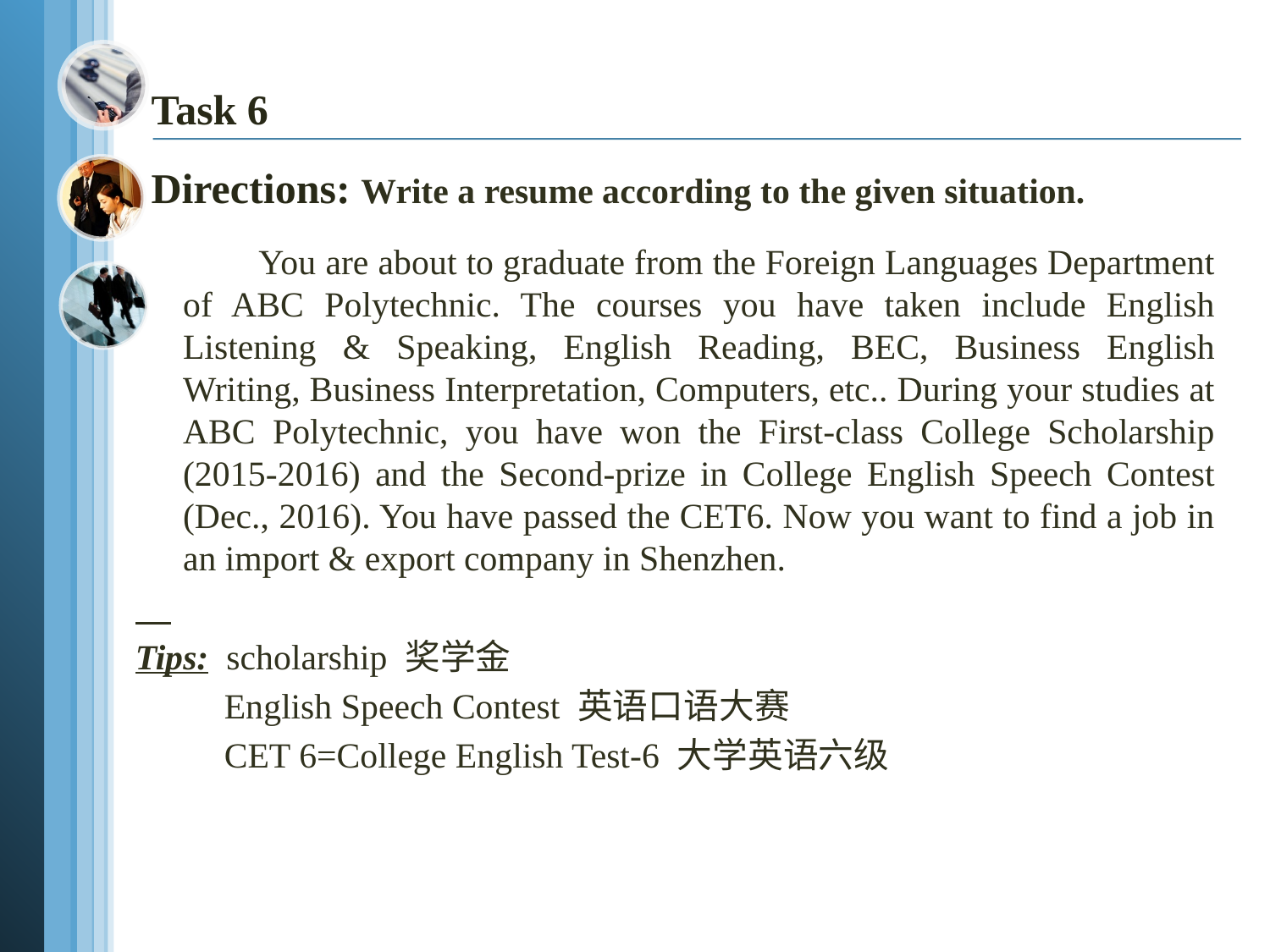

# Task 6 Directions: Write a resume according to the given situation.
             You are about to graduate from the Foreign Languages Department of ABC Polytechnic. The courses you have taken include English Listening & Speaking, English Reading, BEC, Business English Writing, Business Interpretation, Computers, etc.. During your studies at ABC Polytechnic, you have won the First-class College Scholarship (2015-2016) and the Second-prize in College English Speech Contest (Dec., 2016). You have passed the CET6. Now you want to find a job in an import & export company in Shenzhen.

Tips:  scholarship 奖学金
          English Speech Contest 英语口语大赛
          CET 6=College English Test-6 大学英语六级